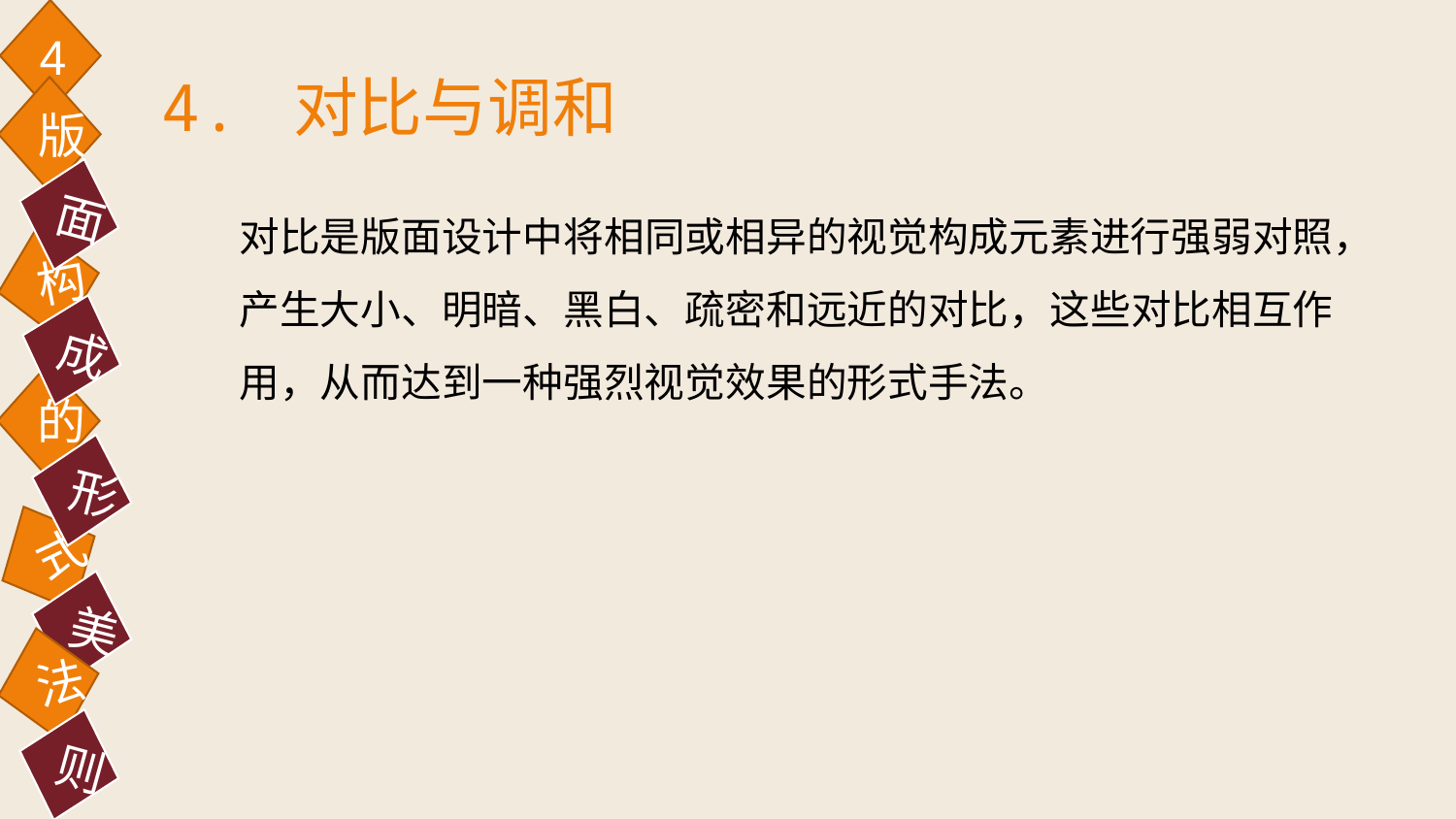

4
4. 对比与调和
版
面
对比是版面设计中将相同或相异的视觉构成元素进行强弱对照，产生大小、明暗、黑白、疏密和远近的对比，这些对比相互作用，从而达到一种强烈视觉效果的形式手法。
构
成
的
形
式
美
法
则